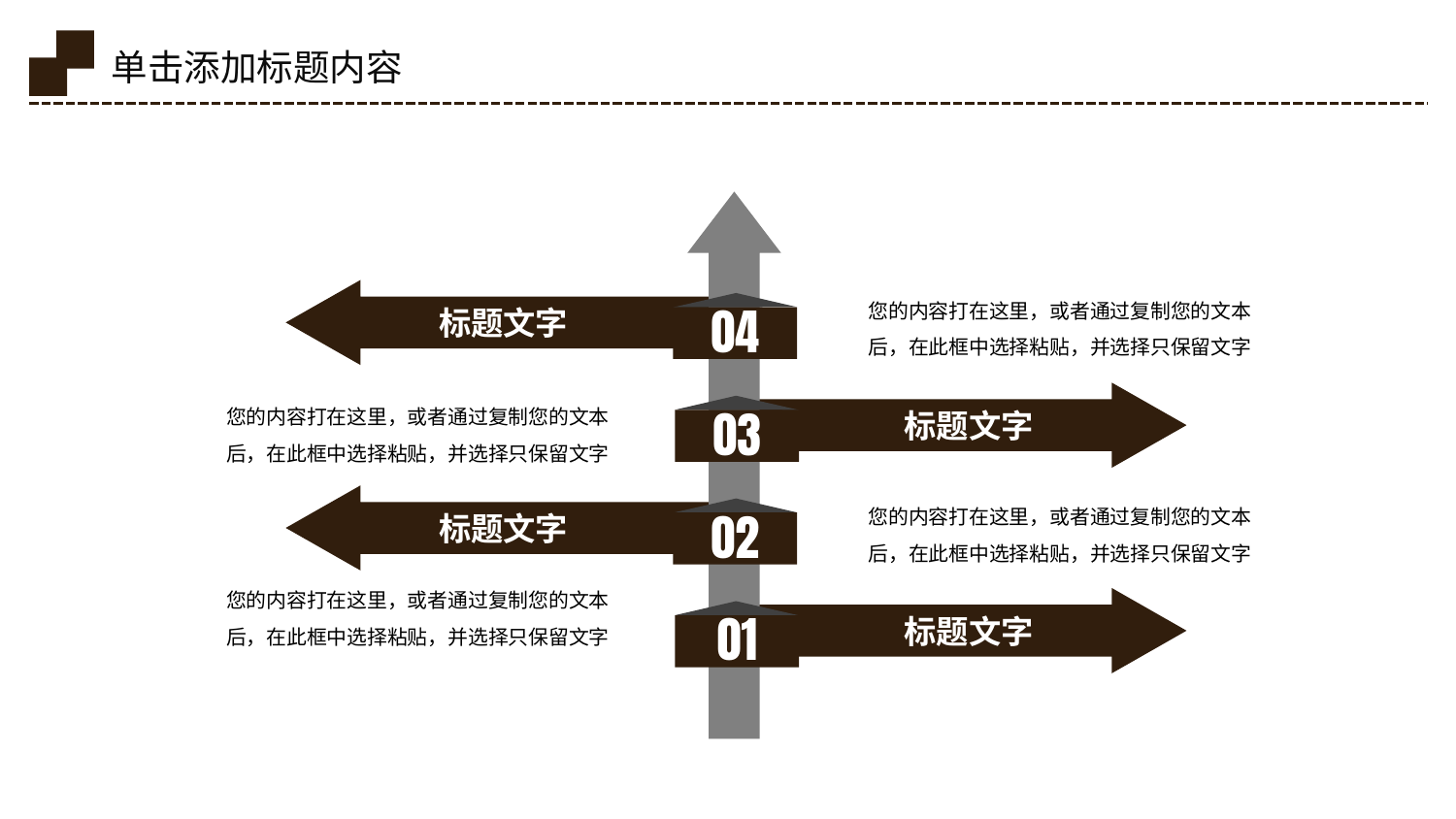

单击添加标题内容

您的内容打在这里，或者通过复制您的文本后，在此框中选择粘贴，并选择只保留文字
标题文字

04
标题文字
您的内容打在这里，或者通过复制您的文本后，在此框中选择粘贴，并选择只保留文字

03
您的内容打在这里，或者通过复制您的文本后，在此框中选择粘贴，并选择只保留文字
标题文字

02
您的内容打在这里，或者通过复制您的文本后，在此框中选择粘贴，并选择只保留文字
标题文字

01